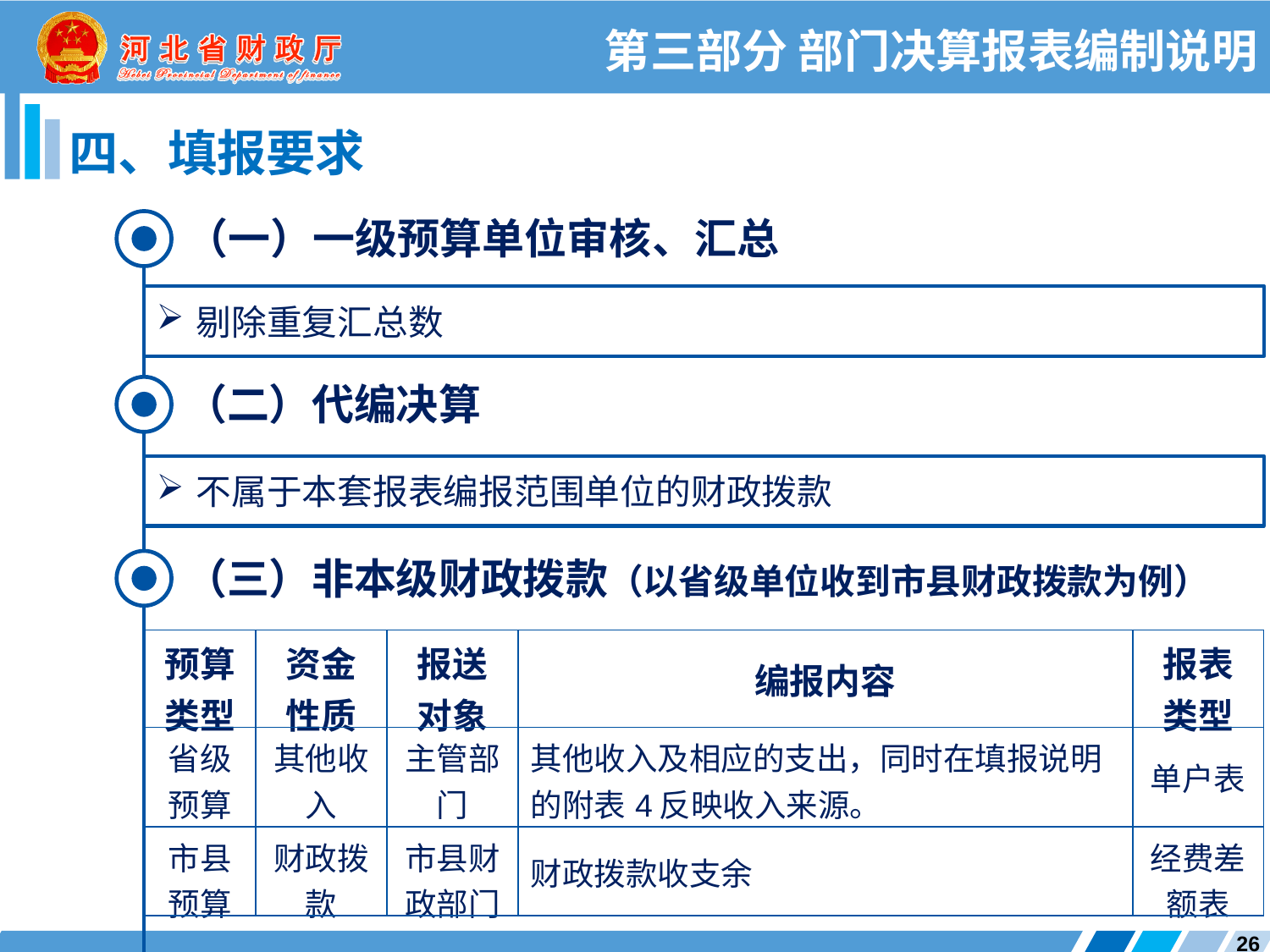

第三部分 部门决算报表编制说明
四、填报要求
（一）一级预算单位审核、汇总

剔除重复汇总数
（二）代编决算

不属于本套报表编报范围单位的财政拨款
（三）非本级财政拨款（以省级单位收到市县财政拨款为例）

| 预算类型 | 资金性质 | 报送对象 | 编报内容 | 报表类型 |
| --- | --- | --- | --- | --- |
| 省级预算 | 其他收入 | 主管部门 | 其他收入及相应的支出，同时在填报说明的附表4反映收入来源。 | 单户表 |
| 市县预算 | 财政拨款 | 市县财政部门 | 财政拨款收支余 | 经费差额表 |
26